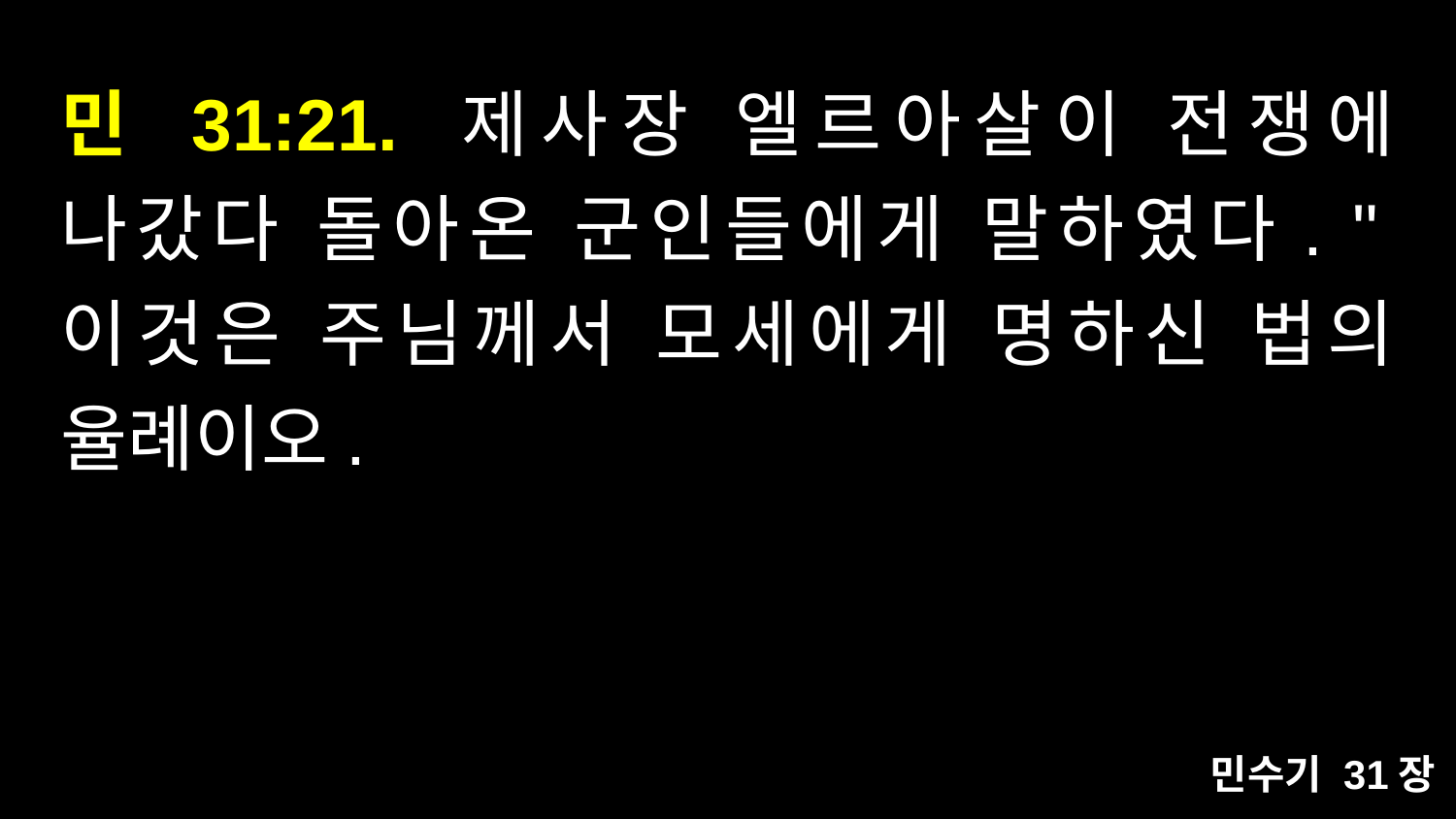

# 민 31:21. 제사장 엘르아살이 전쟁에 나갔다 돌아온 군인들에게 말하였다. "이것은 주님께서 모세에게 명하신 법의 율례이오.
민수기 31장